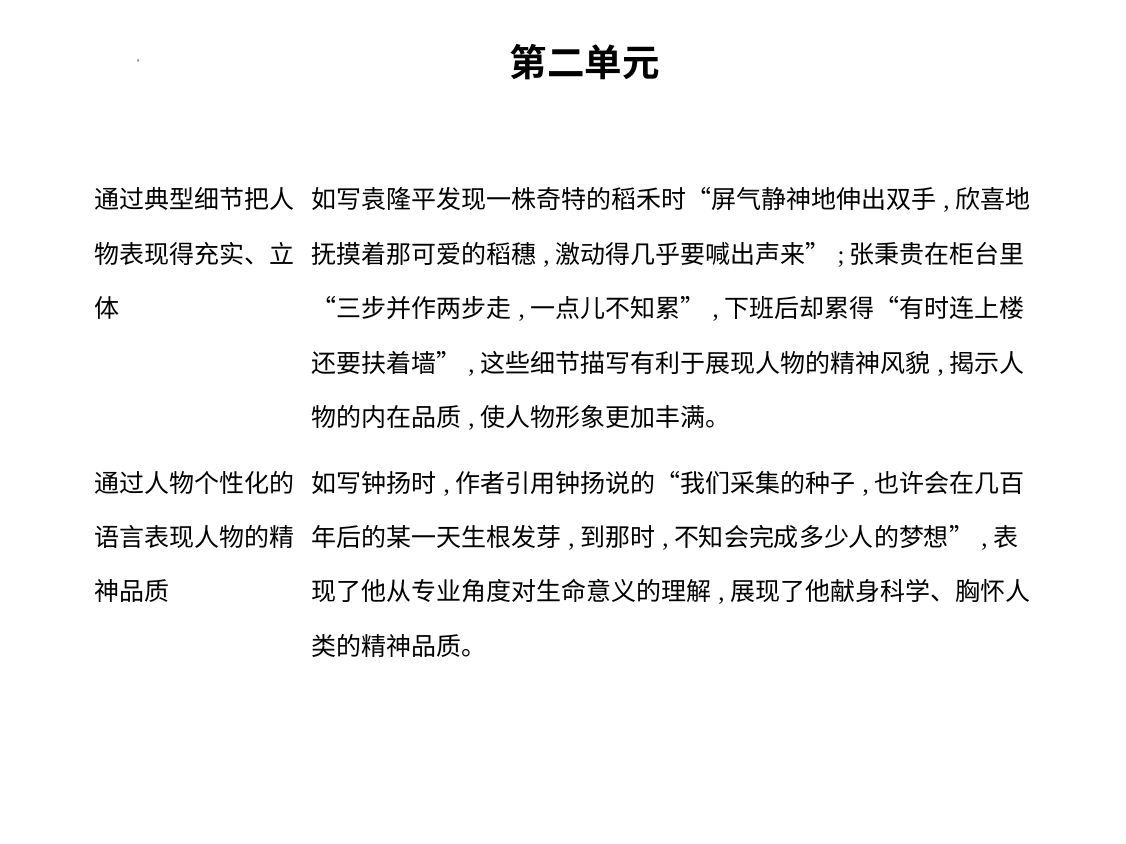

第二单元
| 通过典型细节把人物表现得充实、立体 | 如写袁隆平发现一株奇特的稻禾时“屏气静神地伸出双手,欣喜地抚摸着那可爱的稻穗,激动得几乎要喊出声来”;张秉贵在柜台里“三步并作两步走,一点儿不知累”,下班后却累得“有时连上楼还要扶着墙”,这些细节描写有利于展现人物的精神风貌,揭示人物的内在品质,使人物形象更加丰满。 |
| --- | --- |
| 通过人物个性化的语言表现人物的精神品质 | 如写钟扬时,作者引用钟扬说的“我们采集的种子,也许会在几百年后的某一天生根发芽,到那时,不知会完成多少人的梦想”,表现了他从专业角度对生命意义的理解,展现了他献身科学、胸怀人类的精神品质。 |